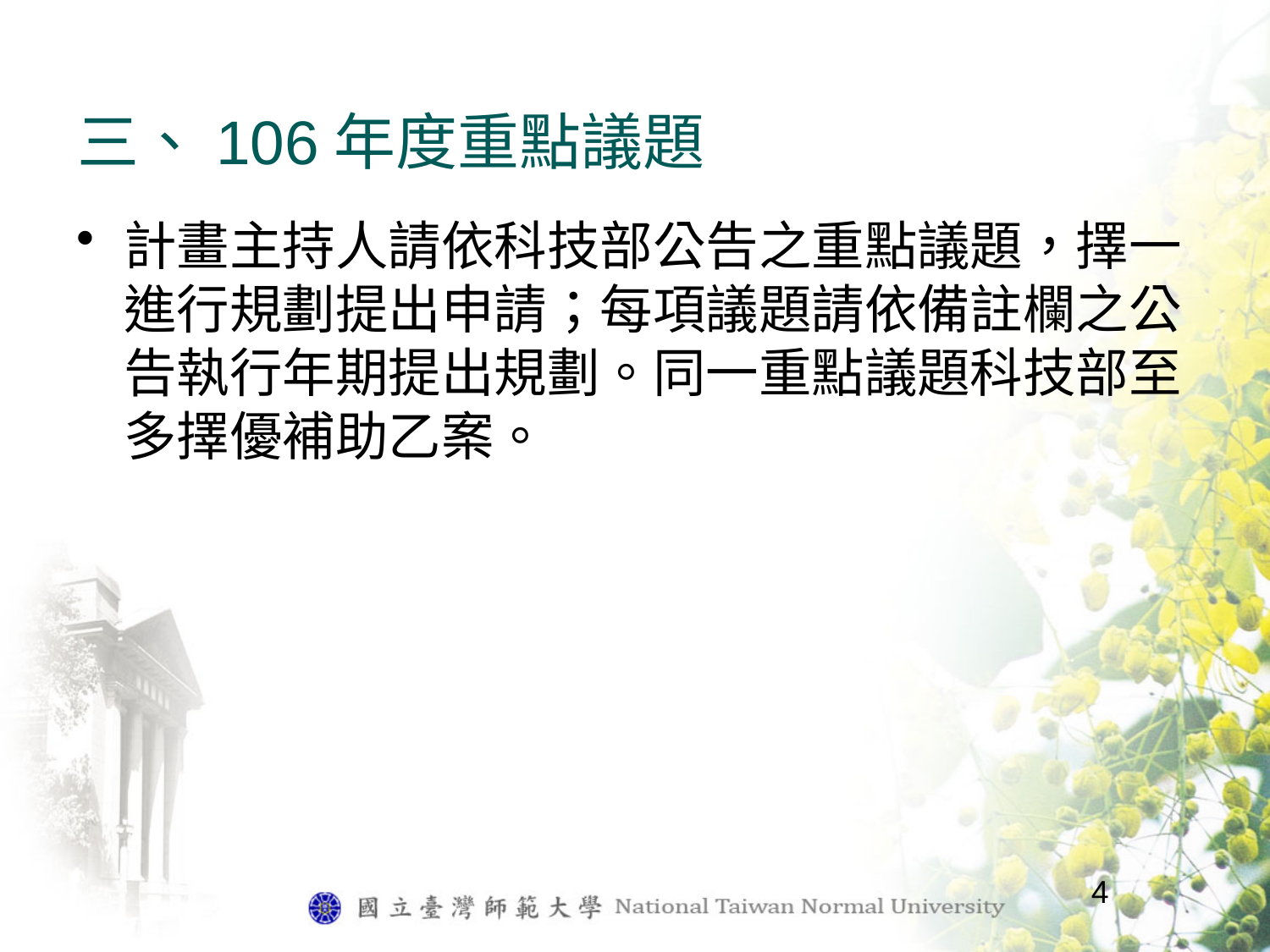

# 三、106年度重點議題
計畫主持人請依科技部公告之重點議題，擇一進行規劃提出申請；每項議題請依備註欄之公告執行年期提出規劃。同一重點議題科技部至多擇優補助乙案。